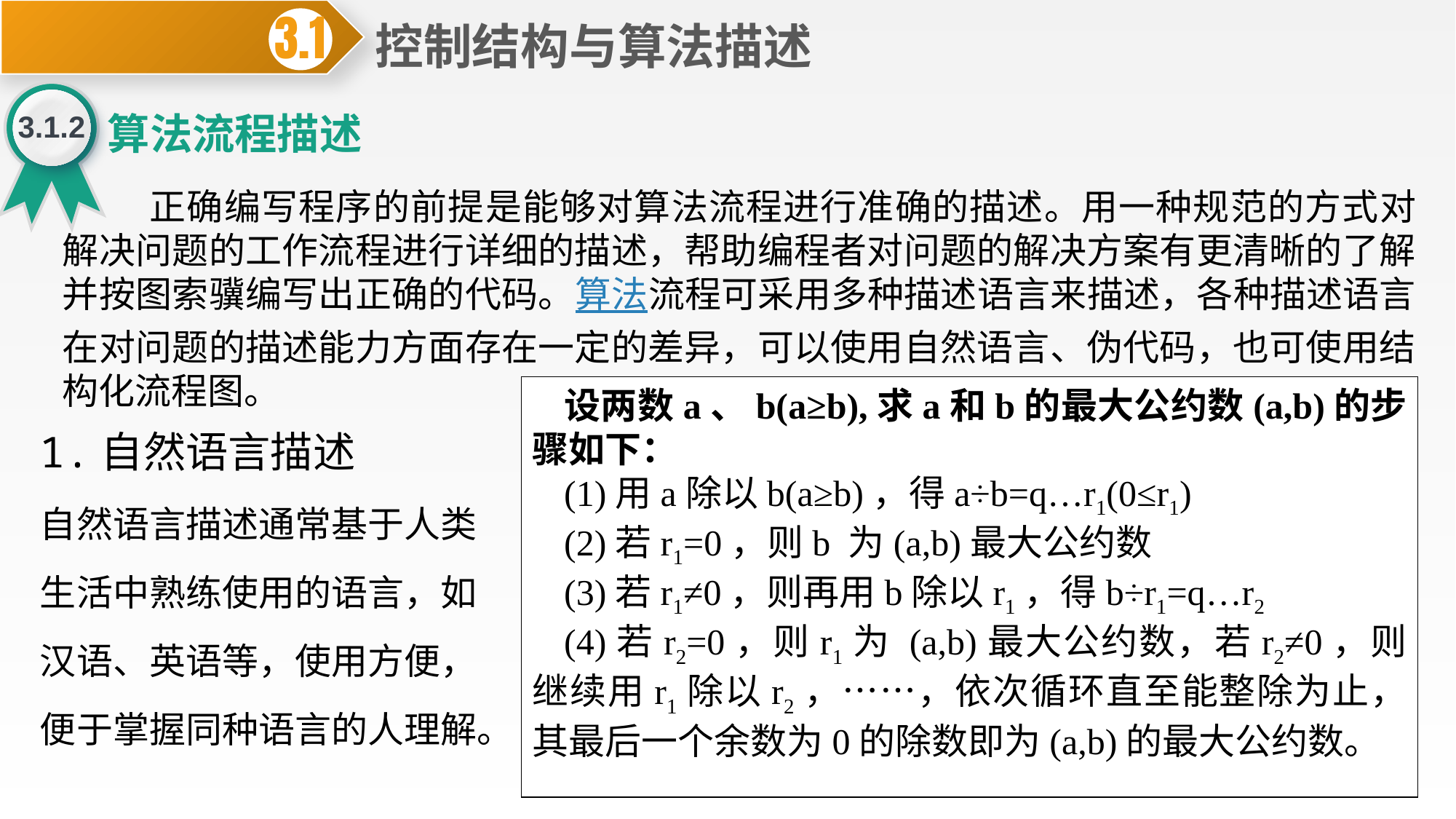

控制结构与算法描述

3.1

3.1.2
算法流程描述
     正确编写程序的前提是能够对算法流程进行准确的描述。用一种规范的方式对解决问题的工作流程进行详细的描述，帮助编程者对问题的解决方案有更清晰的了解并按图索骥编写出正确的代码。算法流程可采用多种描述语言来描述，各种描述语言在对问题的描述能力方面存在一定的差异，可以使用自然语言、伪代码，也可使用结构化流程图。
设两数a、b(a≥b),求a和b的最大公约数(a,b)的步骤如下：
(1)用a除以b(a≥b)，得a÷b=q…r1(0≤r1)
(2)若r1=0，则b 为(a,b)最大公约数
(3)若r1≠0，则再用b除以r1，得b÷r1=q…r2
(4)若r2=0，则r1为 (a,b)最大公约数，若r2≠0，则继续用r1除以r2，……，依次循环直至能整除为止，其最后一个余数为0的除数即为(a,b)的最大公约数。
1.自然语言描述
自然语言描述通常基于人类生活中熟练使用的语言，如汉语、英语等，使用方便，便于掌握同种语言的人理解。